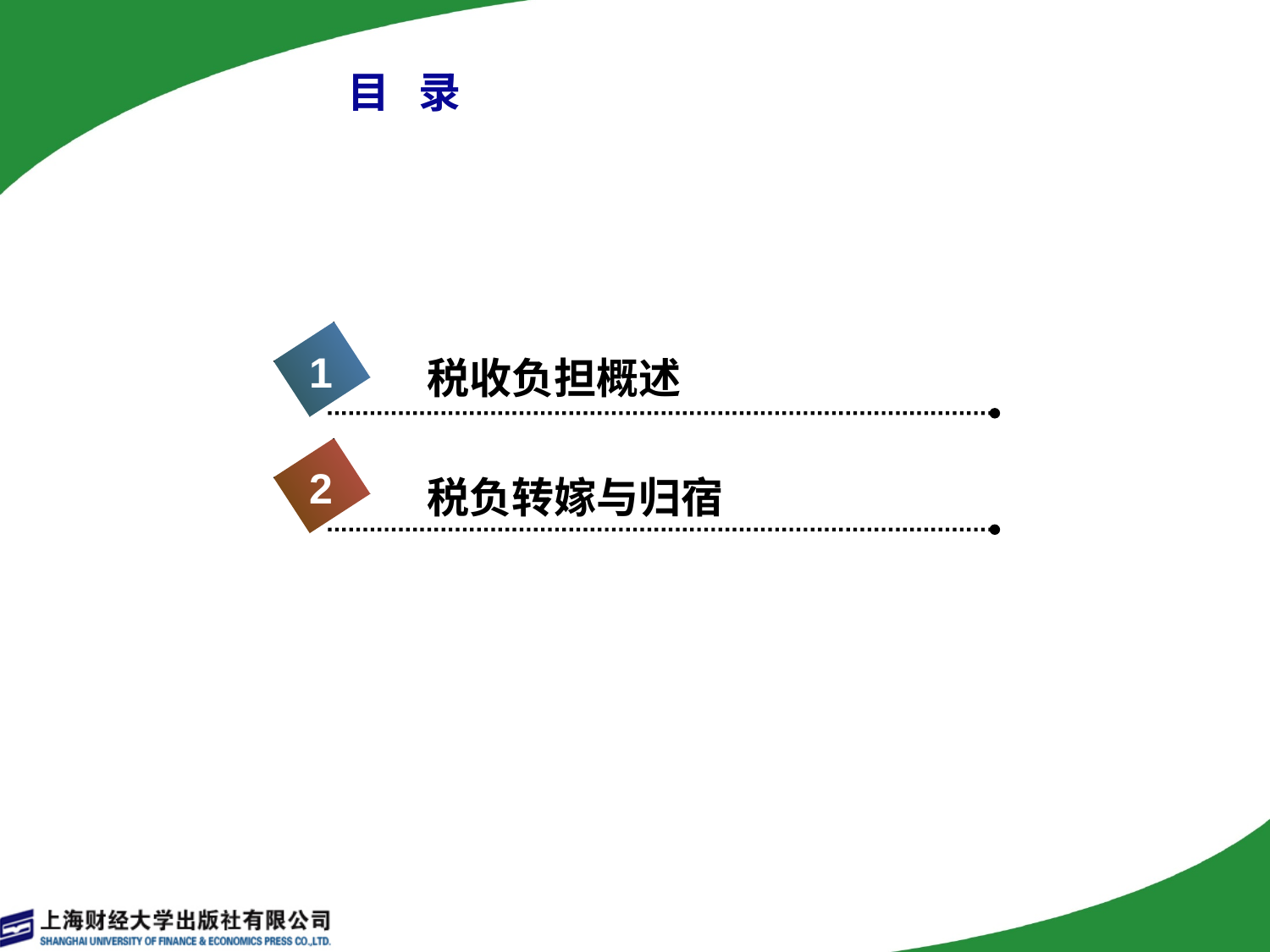

# 目   录

1
税收负担概述

2
税负转嫁与归宿